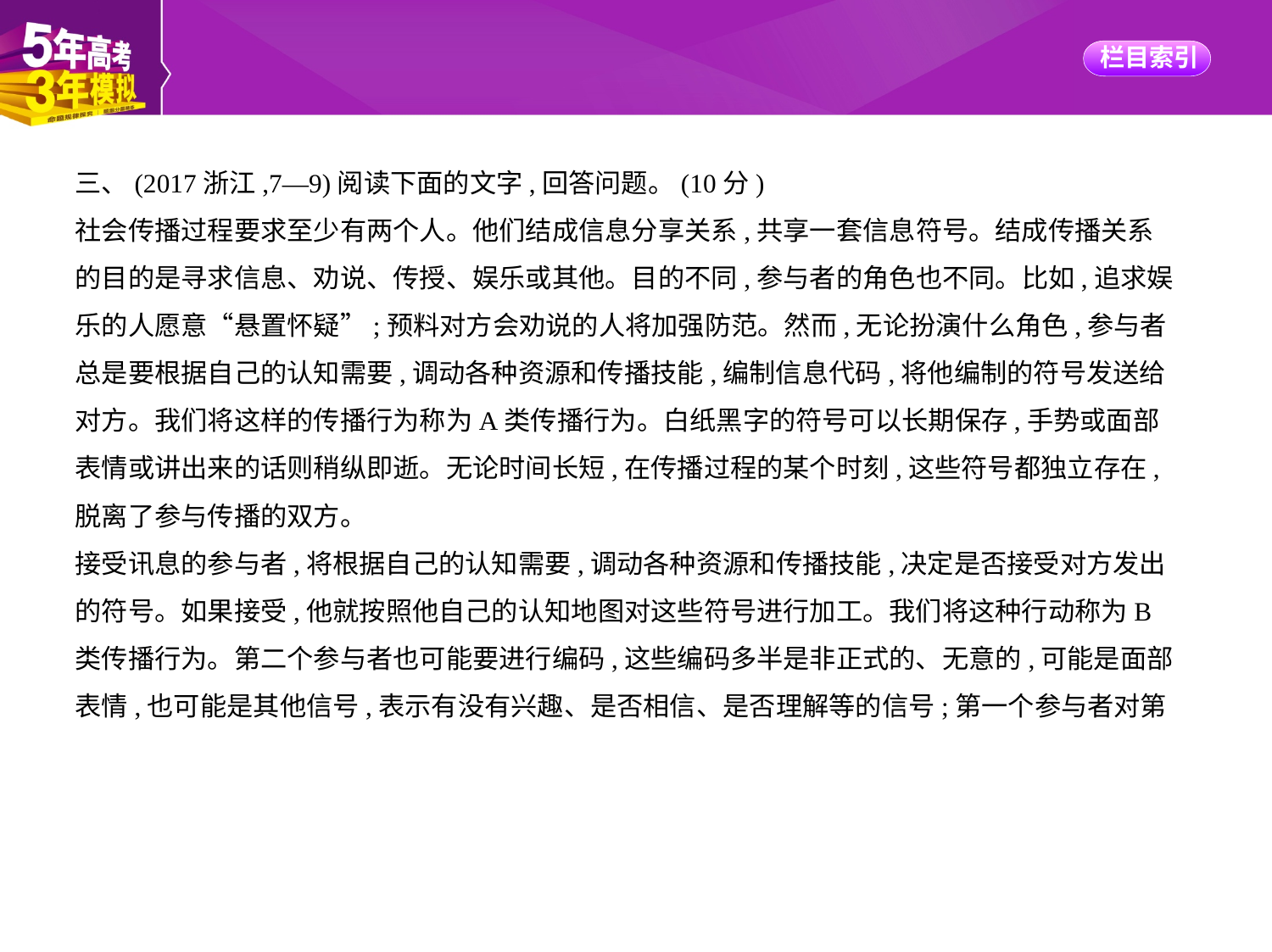

三、(2017浙江,7—9)阅读下面的文字,回答问题。(10分)
社会传播过程要求至少有两个人。他们结成信息分享关系,共享一套信息符号。结成传播关系
的目的是寻求信息、劝说、传授、娱乐或其他。目的不同,参与者的角色也不同。比如,追求娱
乐的人愿意“悬置怀疑”;预料对方会劝说的人将加强防范。然而,无论扮演什么角色,参与者
总是要根据自己的认知需要,调动各种资源和传播技能,编制信息代码,将他编制的符号发送给
对方。我们将这样的传播行为称为A类传播行为。白纸黑字的符号可以长期保存,手势或面部
表情或讲出来的话则稍纵即逝。无论时间长短,在传播过程的某个时刻,这些符号都独立存在,
脱离了参与传播的双方。
接受讯息的参与者,将根据自己的认知需要,调动各种资源和传播技能,决定是否接受对方发出
的符号。如果接受,他就按照他自己的认知地图对这些符号进行加工。我们将这种行动称为B
类传播行为。第二个参与者也可能要进行编码,这些编码多半是非正式的、无意的,可能是面部
表情,也可能是其他信号,表示有没有兴趣、是否相信、是否理解等的信号;第一个参与者对第